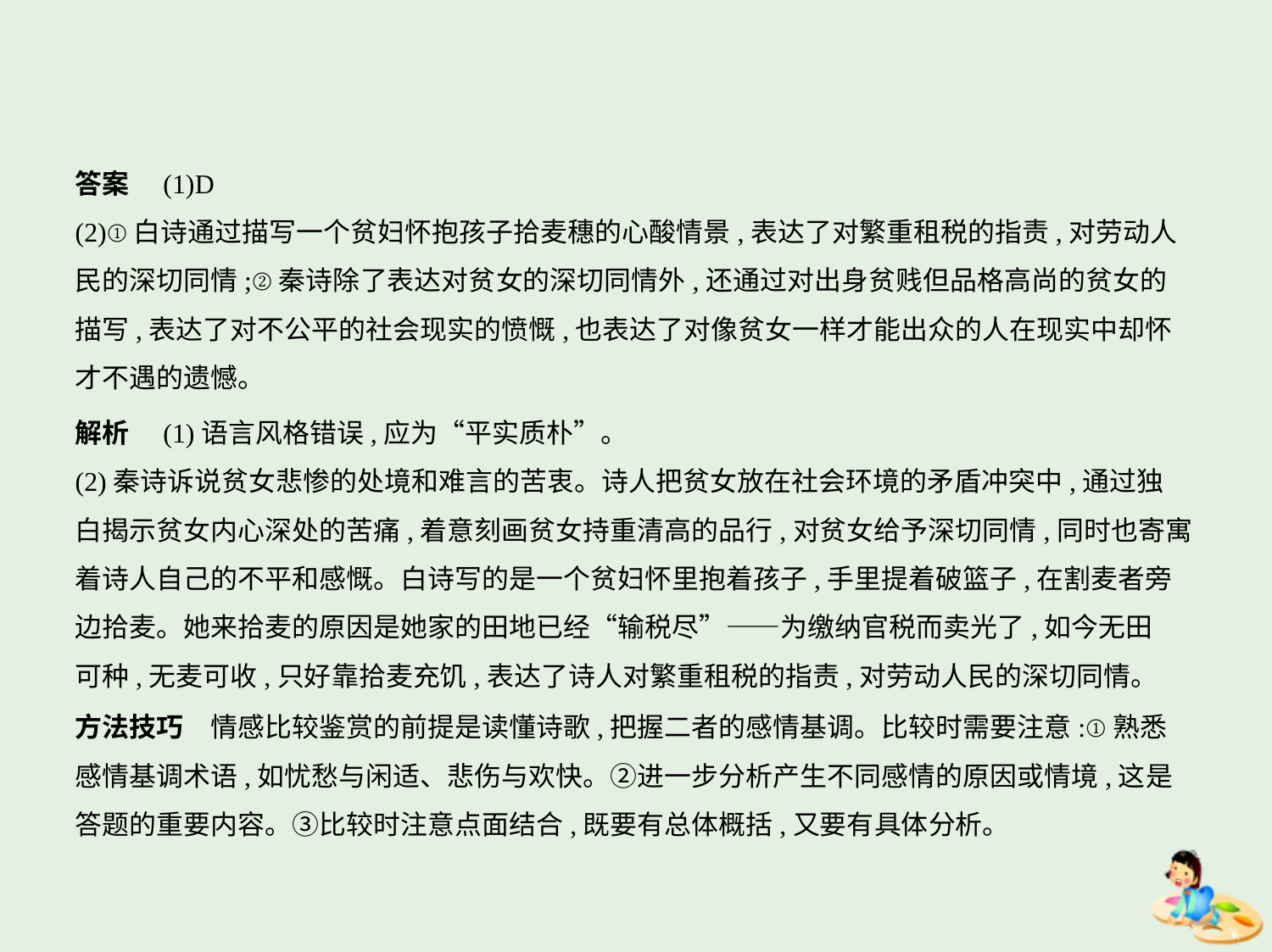

答案　(1)D
(2)①白诗通过描写一个贫妇怀抱孩子拾麦穗的心酸情景,表达了对繁重租税的指责,对劳动人
民的深切同情;②秦诗除了表达对贫女的深切同情外,还通过对出身贫贱但品格高尚的贫女的
描写,表达了对不公平的社会现实的愤慨,也表达了对像贫女一样才能出众的人在现实中却怀
才不遇的遗憾。
解析　(1)语言风格错误,应为“平实质朴”。
(2)秦诗诉说贫女悲惨的处境和难言的苦衷。诗人把贫女放在社会环境的矛盾冲突中,通过独
白揭示贫女内心深处的苦痛,着意刻画贫女持重清高的品行,对贫女给予深切同情,同时也寄寓
着诗人自己的不平和感慨。白诗写的是一个贫妇怀里抱着孩子,手里提着破篮子,在割麦者旁
边拾麦。她来拾麦的原因是她家的田地已经“输税尽”——为缴纳官税而卖光了,如今无田
可种,无麦可收,只好靠拾麦充饥,表达了诗人对繁重租税的指责,对劳动人民的深切同情。
方法技巧　情感比较鉴赏的前提是读懂诗歌,把握二者的感情基调。比较时需要注意:①熟悉
感情基调术语,如忧愁与闲适、悲伤与欢快。②进一步分析产生不同感情的原因或情境,这是
答题的重要内容。③比较时注意点面结合,既要有总体概括,又要有具体分析。